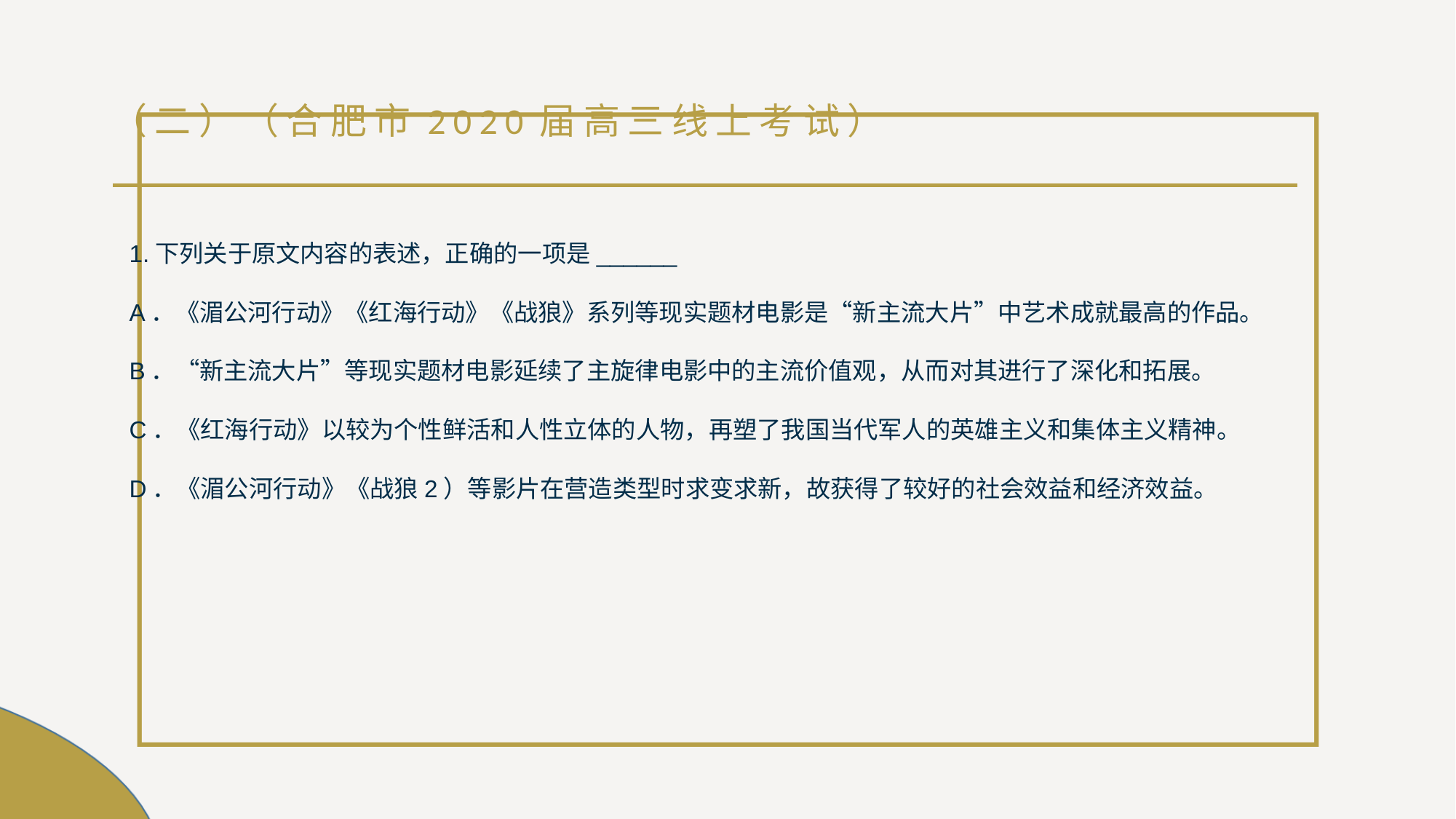

# （二）（合肥市2020届高三线上考试）
1.下列关于原文内容的表述，正确的一项是______
A．《湄公河行动》《红海行动》《战狼》系列等现实题材电影是“新主流大片”中艺术成就最高的作品。
B．“新主流大片”等现实题材电影延续了主旋律电影中的主流价值观，从而对其进行了深化和拓展。
C．《红海行动》以较为个性鲜活和人性立体的人物，再塑了我国当代军人的英雄主义和集体主义精神。
D．《湄公河行动》《战狼2）等影片在营造类型时求变求新，故获得了较好的社会效益和经济效益。